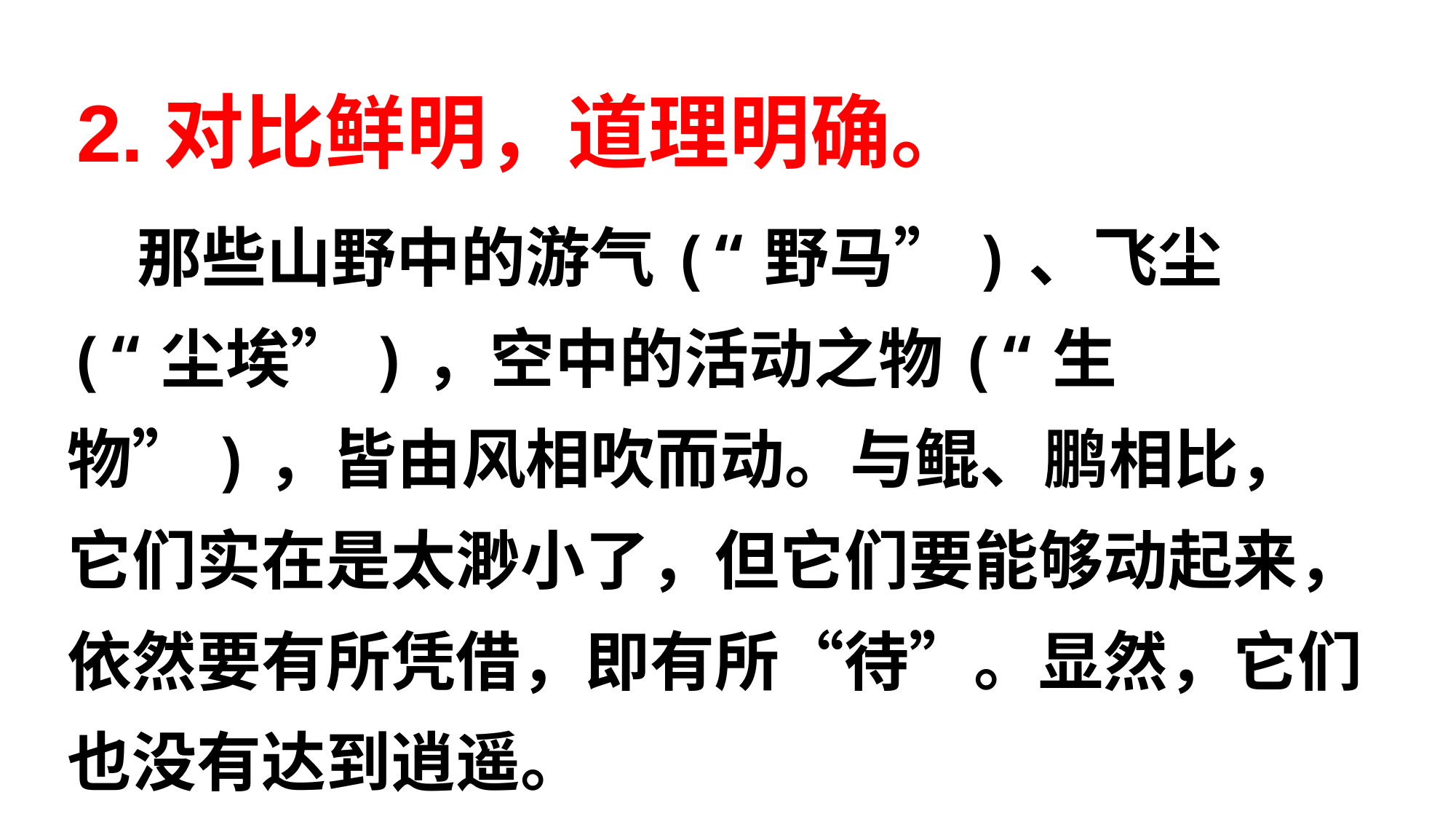

2.对比鲜明，道理明确。
    那些山野中的游气(“野马”)、飞尘(“尘埃”)，空中的活动之物(“生物”)，皆由风相吹而动。与鲲、鹏相比，它们实在是太渺小了，但它们要能够动起来，依然要有所凭借，即有所“待”。显然，它们也没有达到逍遥。